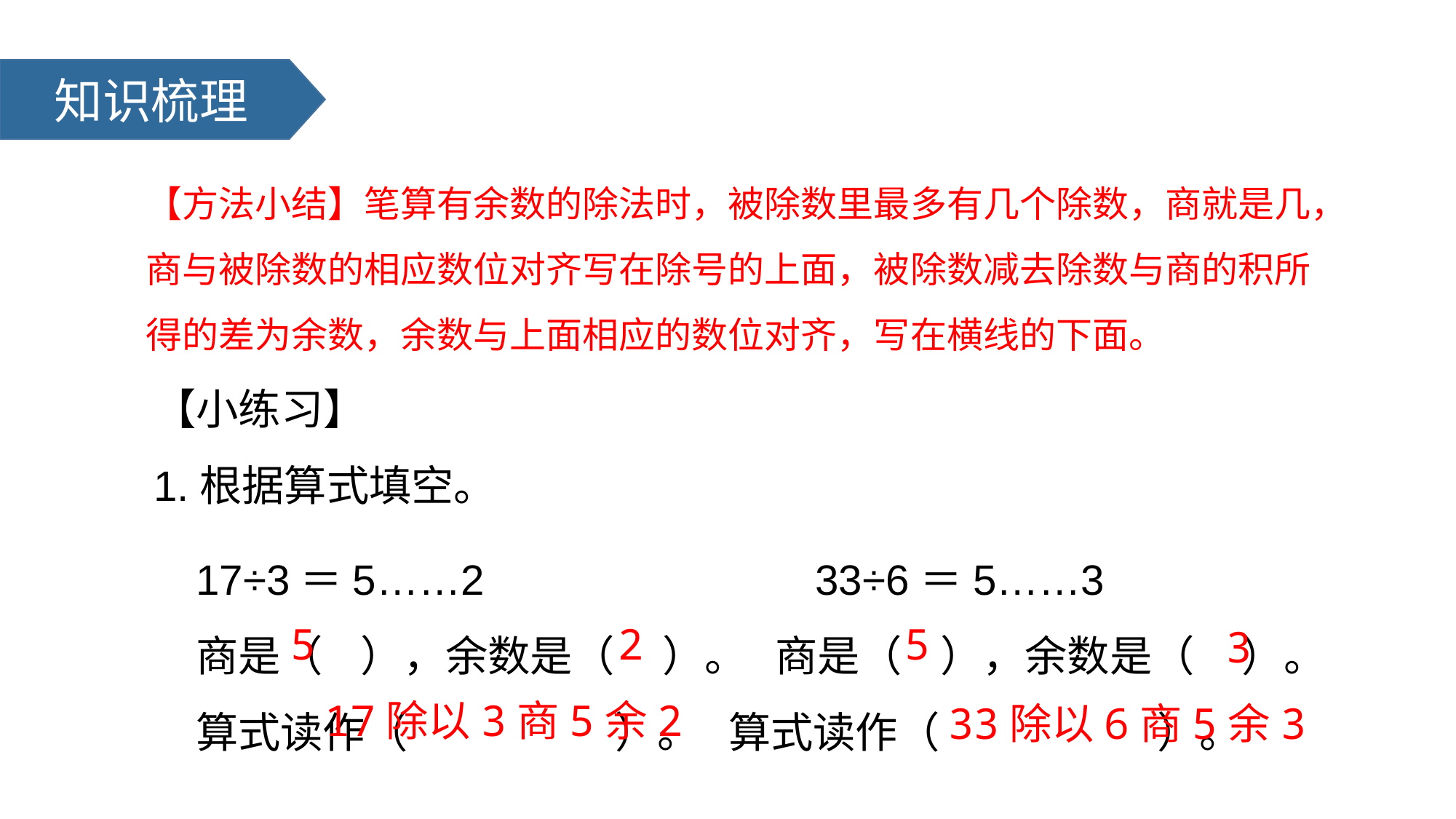

知识梳理
【方法小结】笔算有余数的除法时，被除数里最多有几个除数，商就是几，商与被除数的相应数位对齐写在除号的上面，被除数减去除数与商的积所得的差为余数，余数与上面相应的数位对齐，写在横线的下面。
【小练习】
1.根据算式填空。
17÷3＝5……2                            33÷6＝5……3
商是（    ），余数是（     ）。   商是（    ），余数是（     ）。
算式读作（                      ）。   算式读作（                       ）。
5
2
5
3
17除以3商5余2
33除以6商5余3